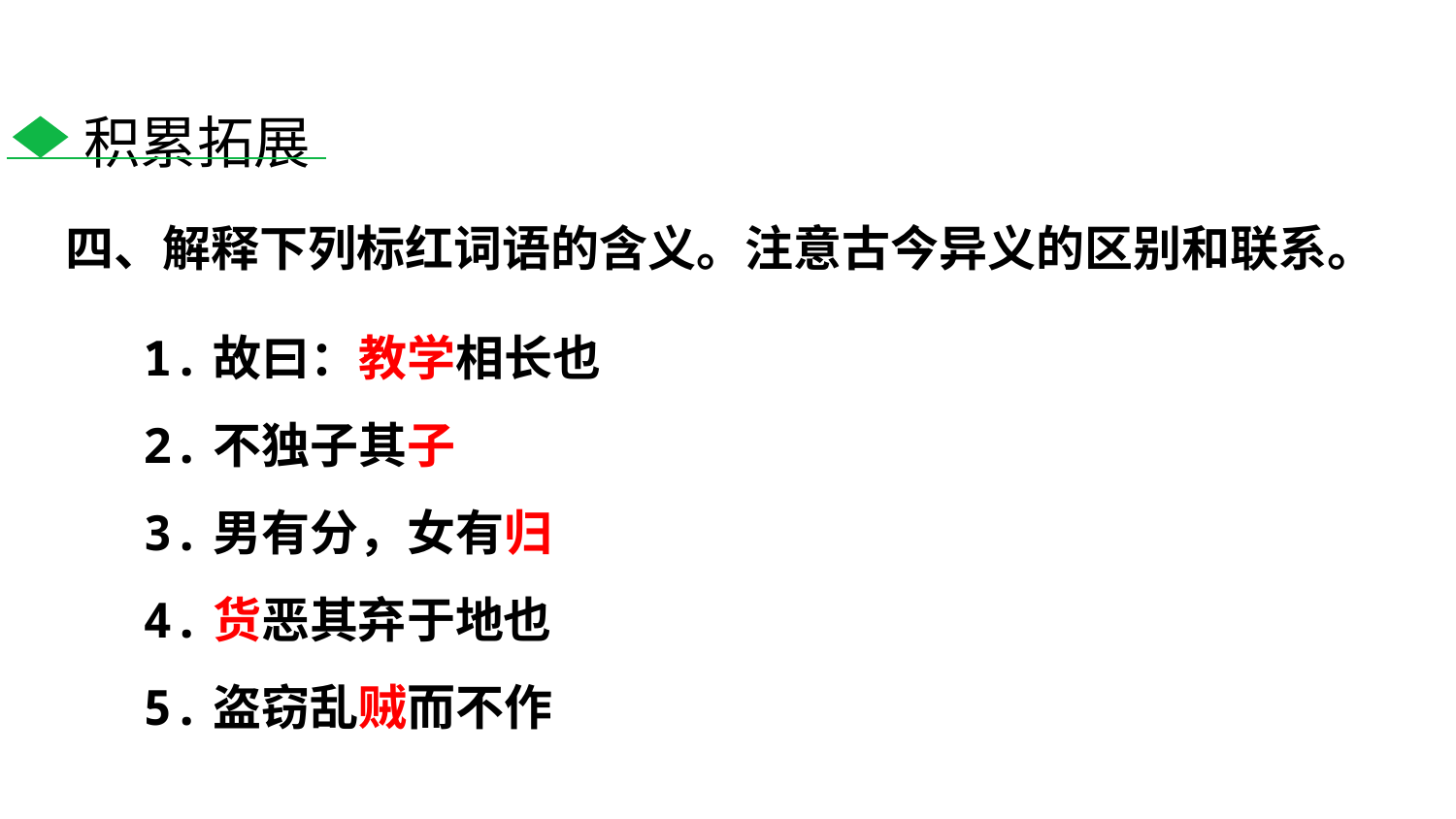

积累拓展

四、解释下列标红词语的含义。注意古今异义的区别和联系。
1.故曰：教学相长也
2.不独子其子
3.男有分，女有归
4.货恶其弃于地也
5.盗窃乱贼而不作